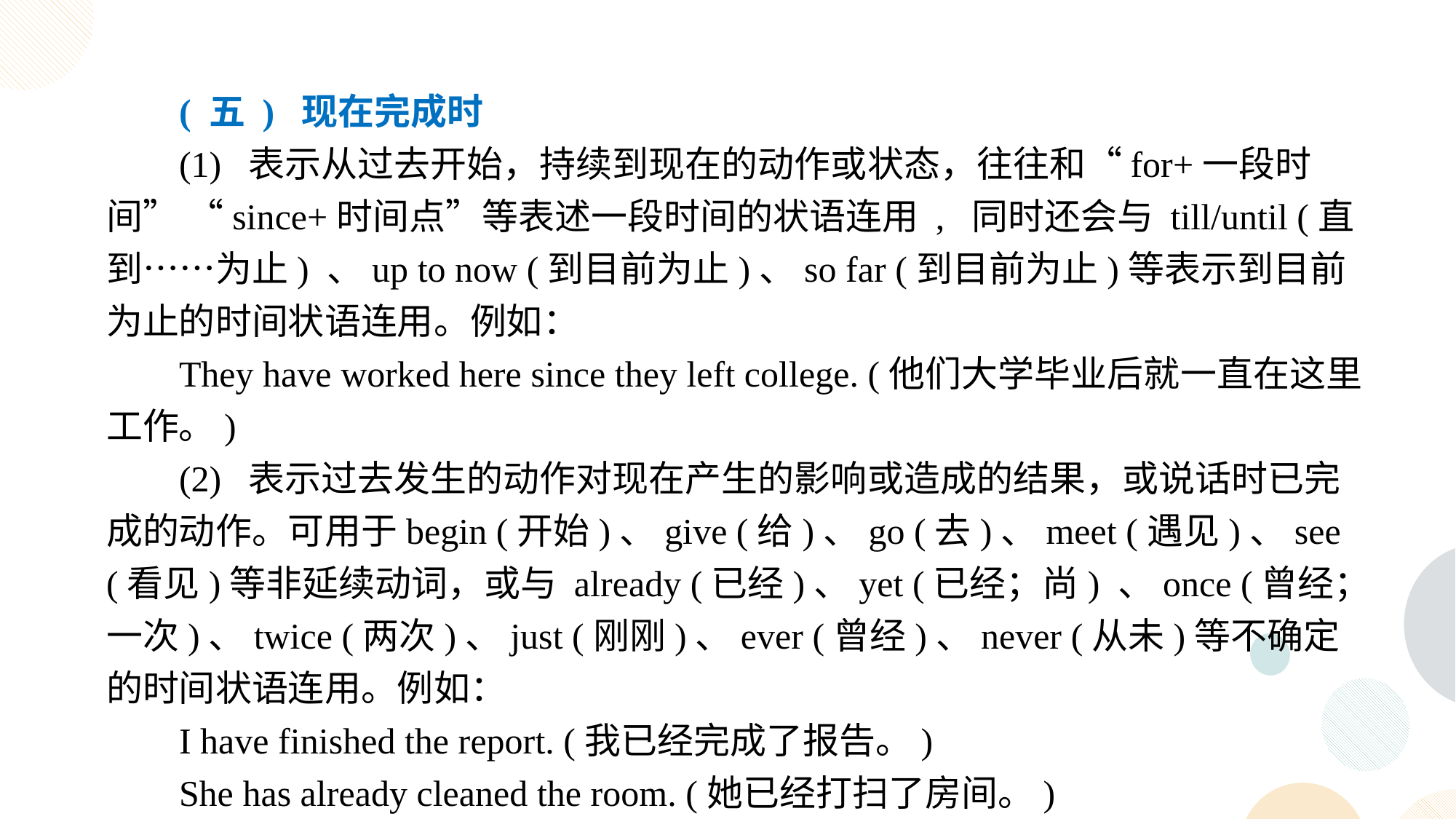

( 五 )  现在完成时
(1)  表示从过去开始，持续到现在的动作或状态，往往和“for+一段时间” “since+时间点”等表述一段时间的状语连用 ,  同时还会与 till/until (直到……为止) 、up to now (到目前为止)、so far (到目前为止)等表示到目前为止的时间状语连用。例如：
They have worked here since they left college. (他们大学毕业后就一直在这里工作。)
(2)  表示过去发生的动作对现在产生的影响或造成的结果，或说话时已完成的动作。可用于begin (开始)、give (给)、go (去)、meet (遇见)、see (看见)等非延续动词，或与 already (已经)、yet (已经；尚) 、once (曾经；一次)、twice (两次)、just (刚刚)、ever (曾经)、never (从未)等不确定的时间状语连用。例如：
I have finished the report. (我已经完成了报告。)
She has already cleaned the room. (她已经打扫了房间。)